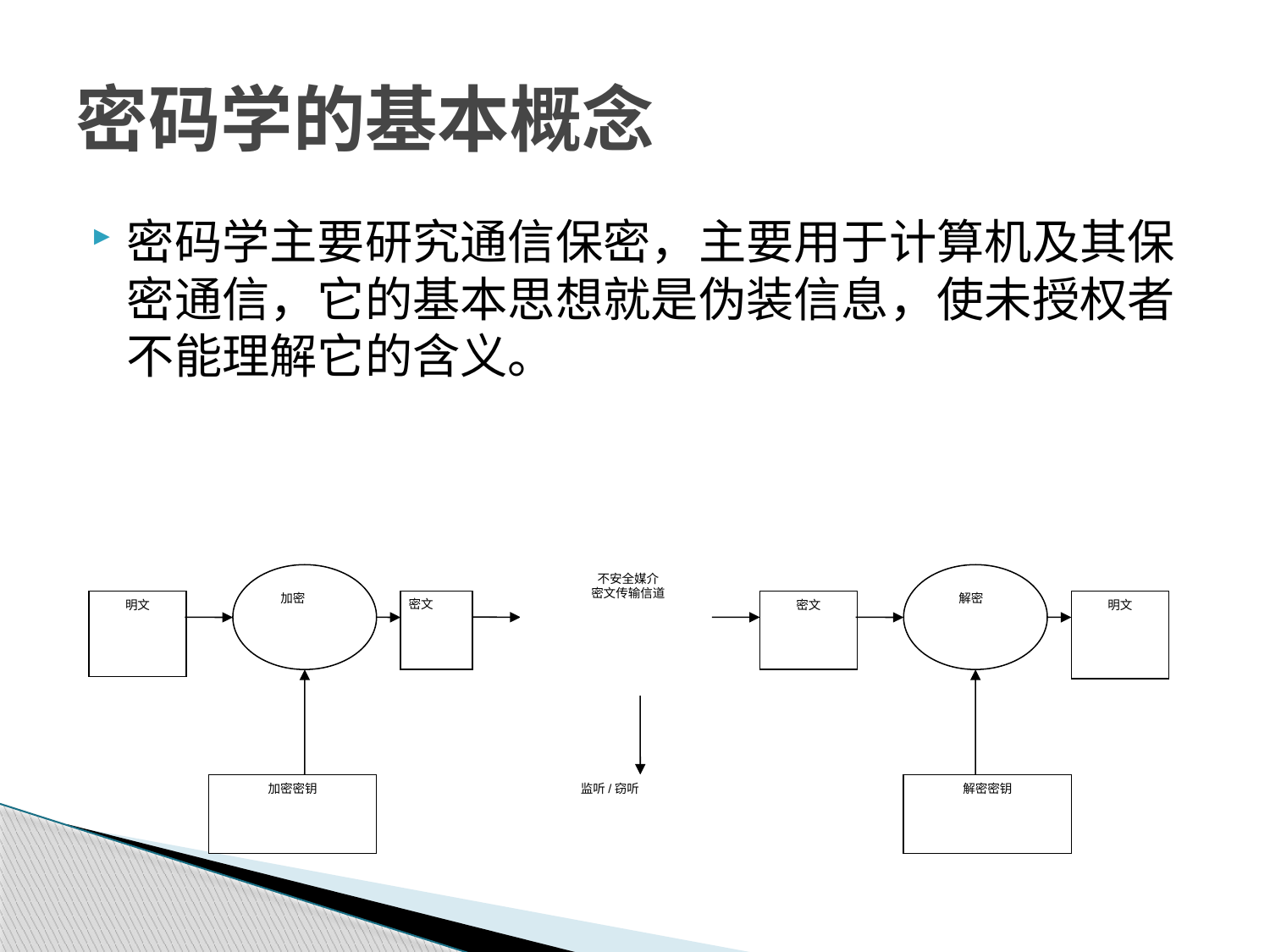

# 密码学的基本概念
密码学主要研究通信保密，主要用于计算机及其保密通信，它的基本思想就是伪装信息，使未授权者不能理解它的含义。

不安全媒介
密文传输信道

明文
加密
 密文
密文
解密
明文

加密密钥
监听/窃听
解密密钥